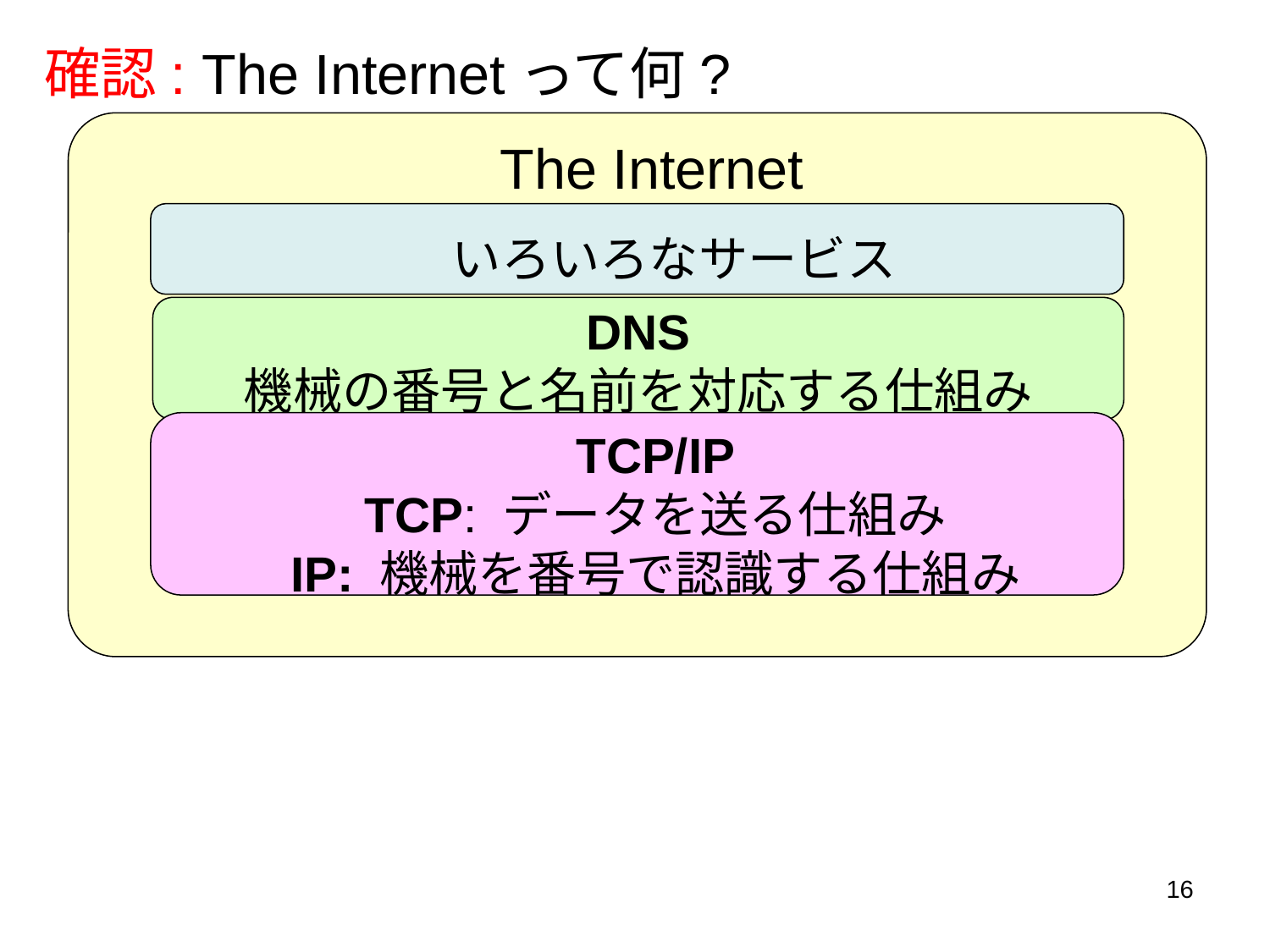

確認: The Internetって何?

The Internet

いろいろなサービス
DNS
機械の番号と名前を対応する仕組み

TCP/IP
TCP: データを送る仕組み
IP: 機械を番号で認識する仕組み
16